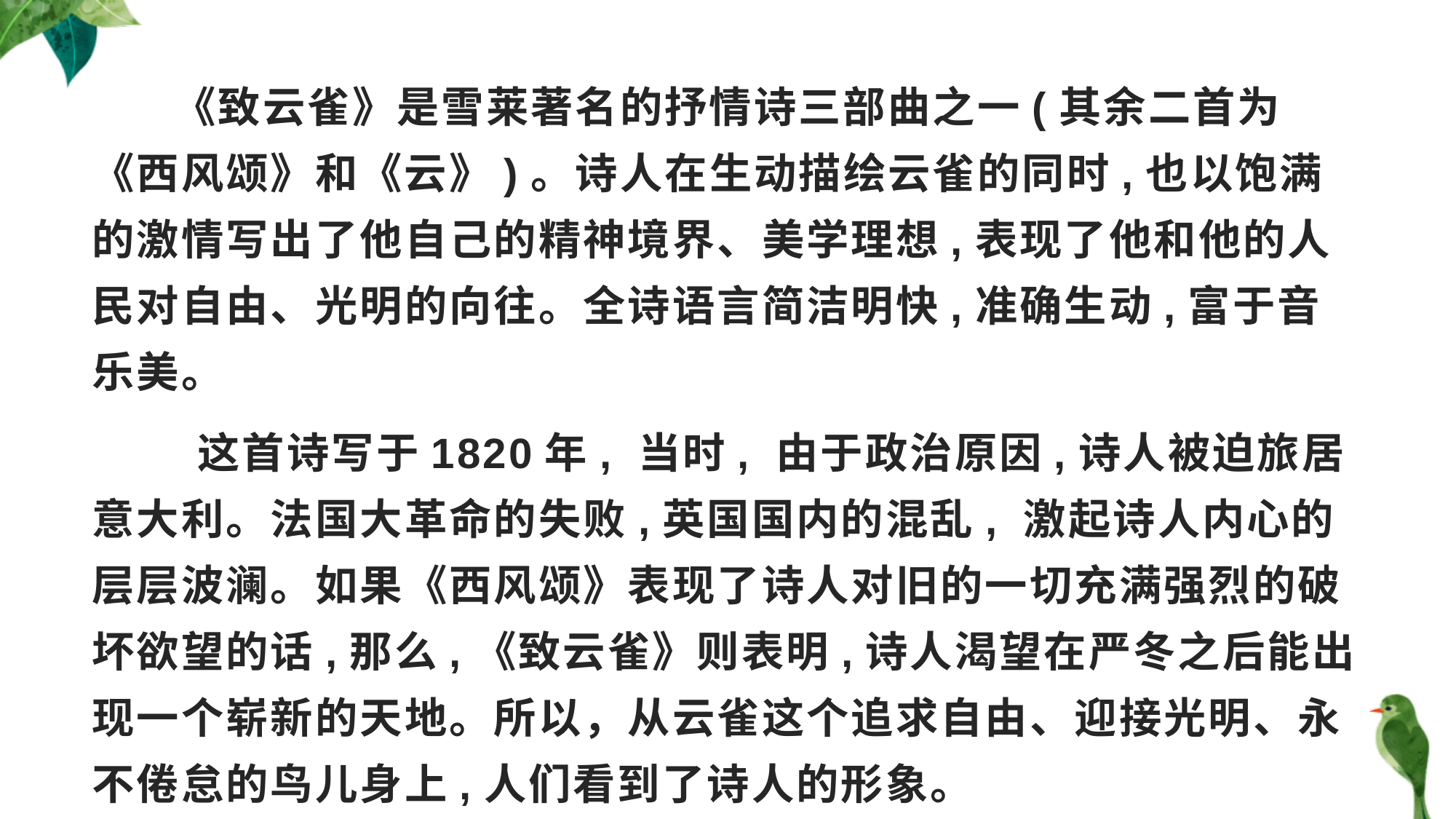

《致云雀》是雪莱著名的抒情诗三部曲之一(其余二首为《西风颂》和《云》)。诗人在生动描绘云雀的同时,也以饱满的激情写出了他自己的精神境界、美学理想,表现了他和他的人民对自由、光明的向往。全诗语言简洁明快,准确生动,富于音乐美。
        这首诗写于1820年, 当时, 由于政治原因,诗人被迫旅居意大利。法国大革命的失败,英国国内的混乱, 激起诗人内心的层层波澜。如果《西风颂》表现了诗人对旧的一切充满强烈的破坏欲望的话,那么,《致云雀》则表明,诗人渴望在严冬之后能出现一个崭新的天地。所以，从云雀这个追求自由、迎接光明、永不倦怠的鸟儿身上,人们看到了诗人的形象。